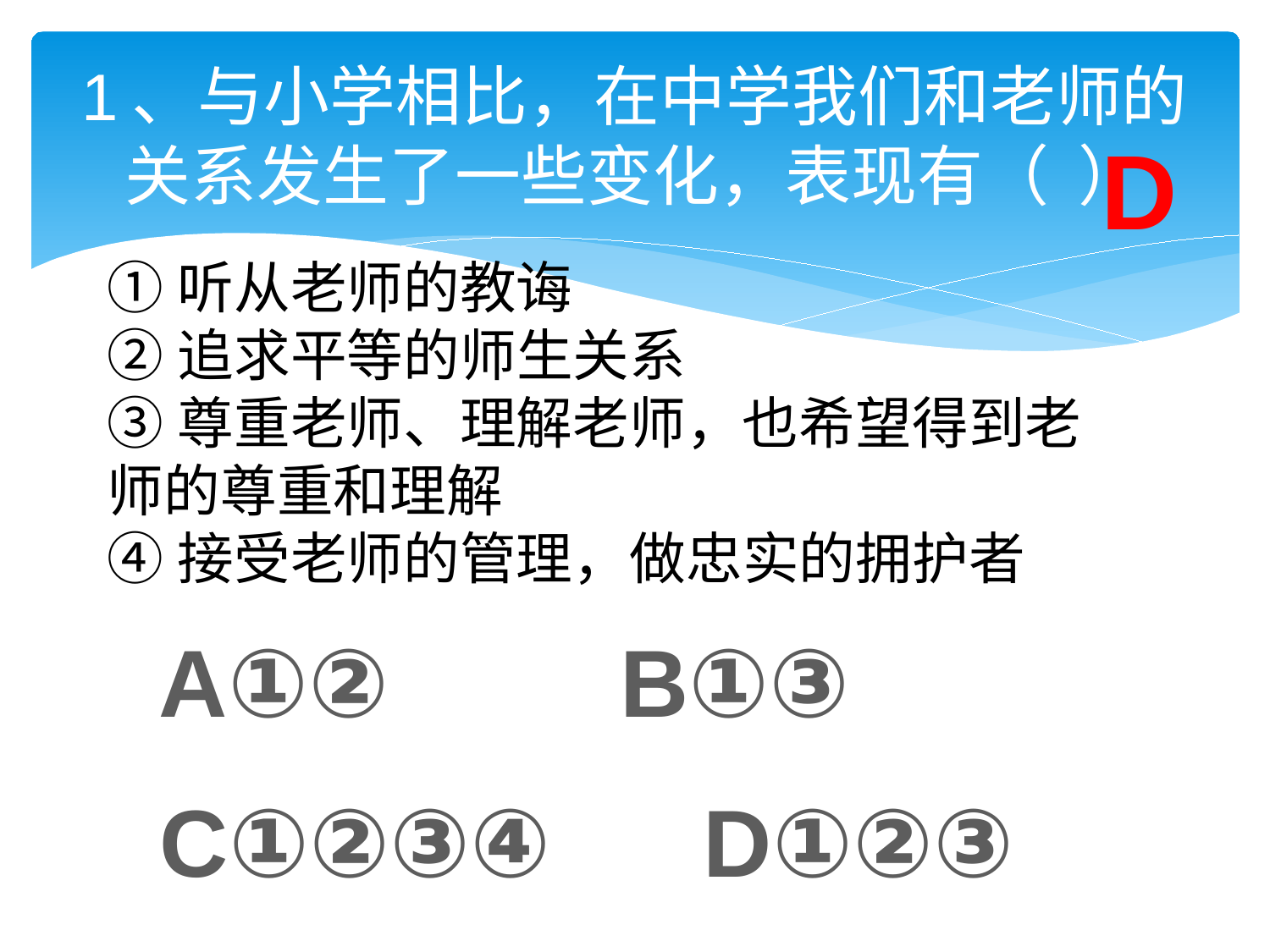

# 1、与小学相比，在中学我们和老师的关系发生了一些变化，表现有（  ）
D
①听从老师的教诲
②追求平等的师生关系
③尊重老师、理解老师，也希望得到老师的尊重和理解
④接受老师的管理，做忠实的拥护者
A①②
B①③
C①②③④
D①②③